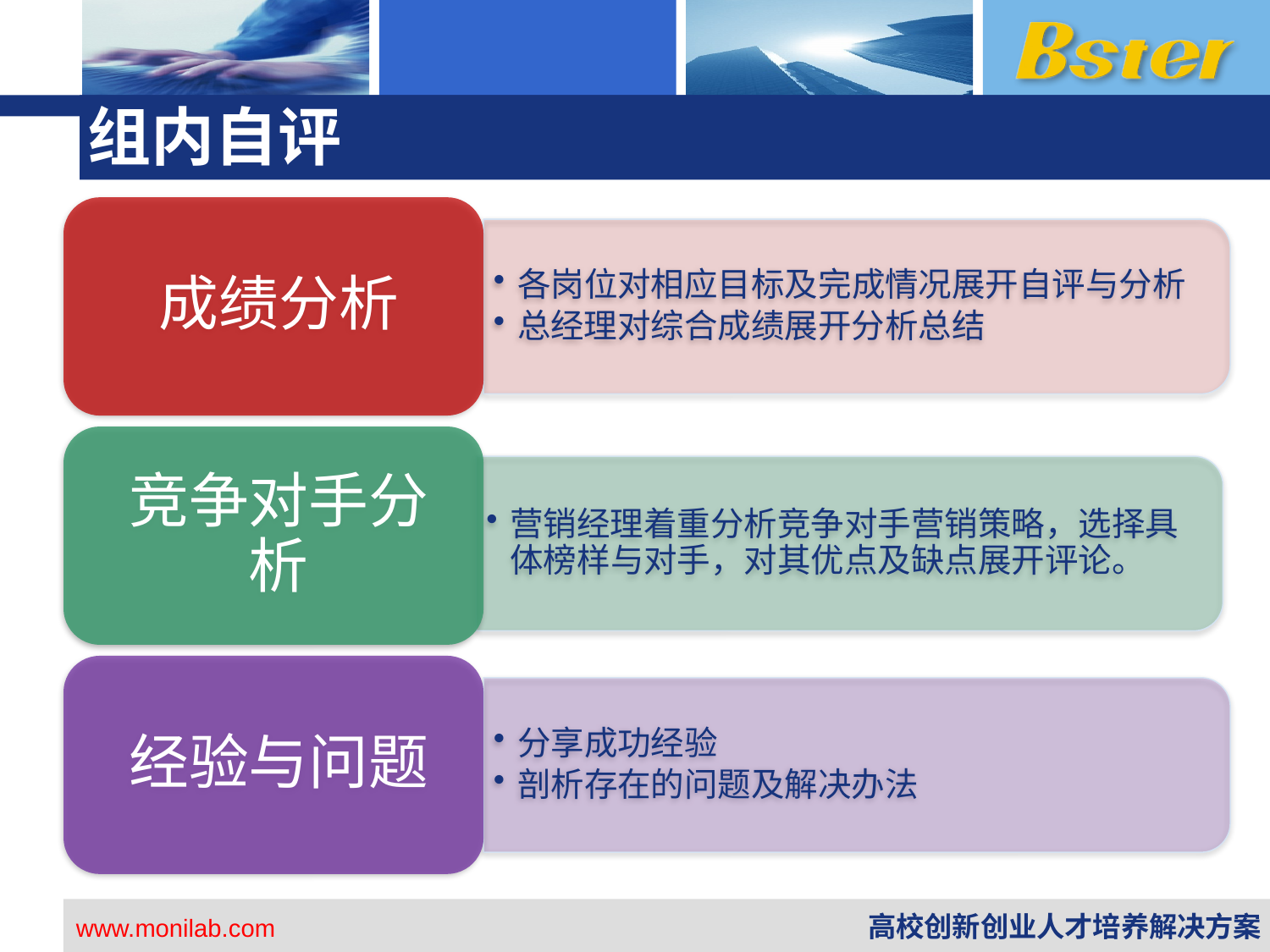

# 组内自评
各岗位对相应目标及完成情况展开自评与分析
总经理对综合成绩展开分析总结
成绩分析
营销经理着重分析竞争对手营销策略，选择具体榜样与对手，对其优点及缺点展开评论。
竞争对手分析
分享成功经验
剖析存在的问题及解决办法
经验与问题